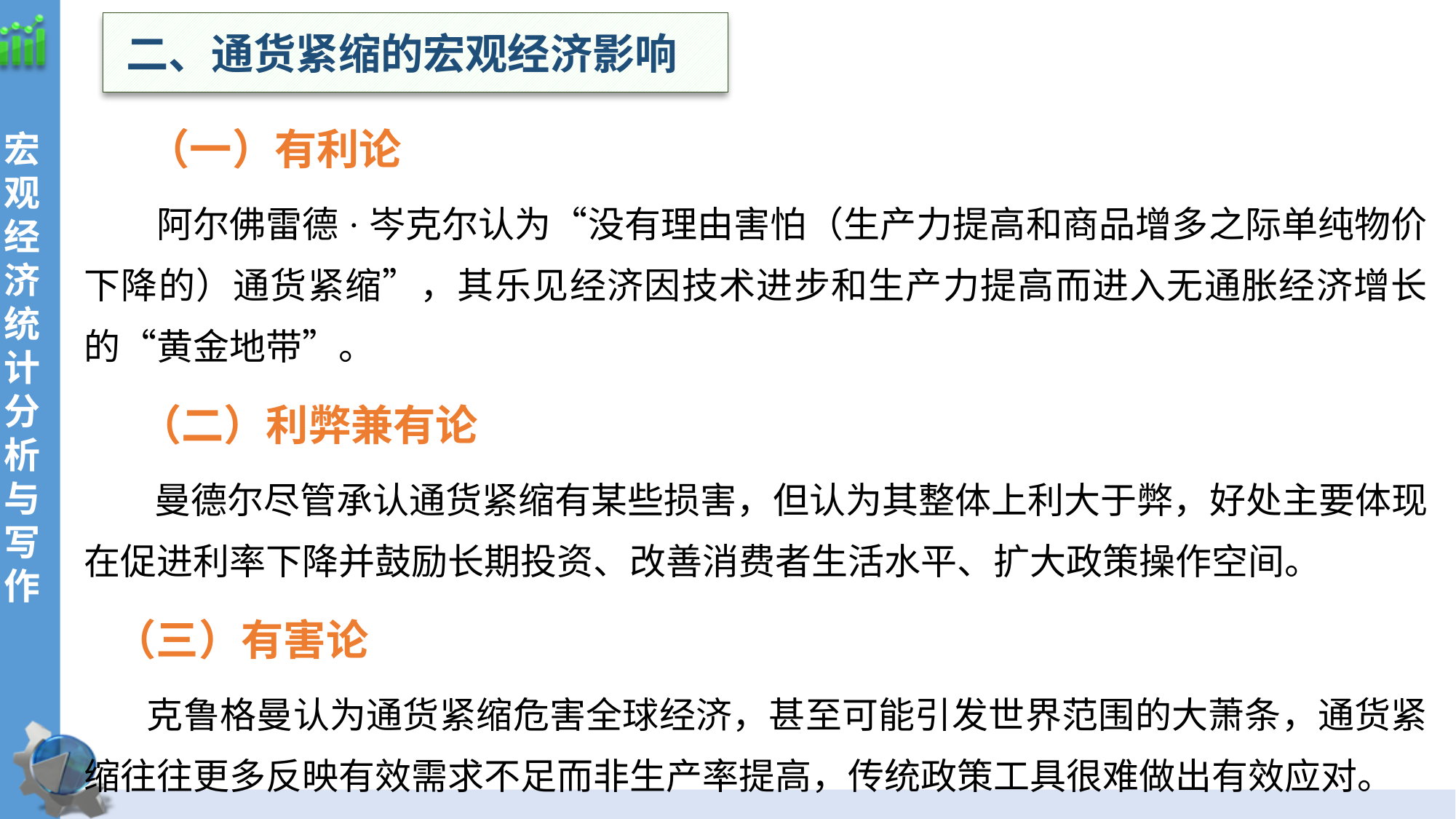

二、通货紧缩的宏观经济影响
   （一）有利论
    阿尔佛雷德·岑克尔认为“没有理由害怕（生产力提高和商品增多之际单纯物价下降的）通货紧缩”，其乐见经济因技术进步和生产力提高而进入无通胀经济增长的“黄金地带”。
  （二）利弊兼有论
    曼德尔尽管承认通货紧缩有某些损害，但认为其整体上利大于弊，好处主要体现在促进利率下降并鼓励长期投资、改善消费者生活水平、扩大政策操作空间。
（三）有害论
    克鲁格曼认为通货紧缩危害全球经济，甚至可能引发世界范围的大萧条，通货紧缩往往更多反映有效需求不足而非生产率提高，传统政策工具很难做出有效应对。